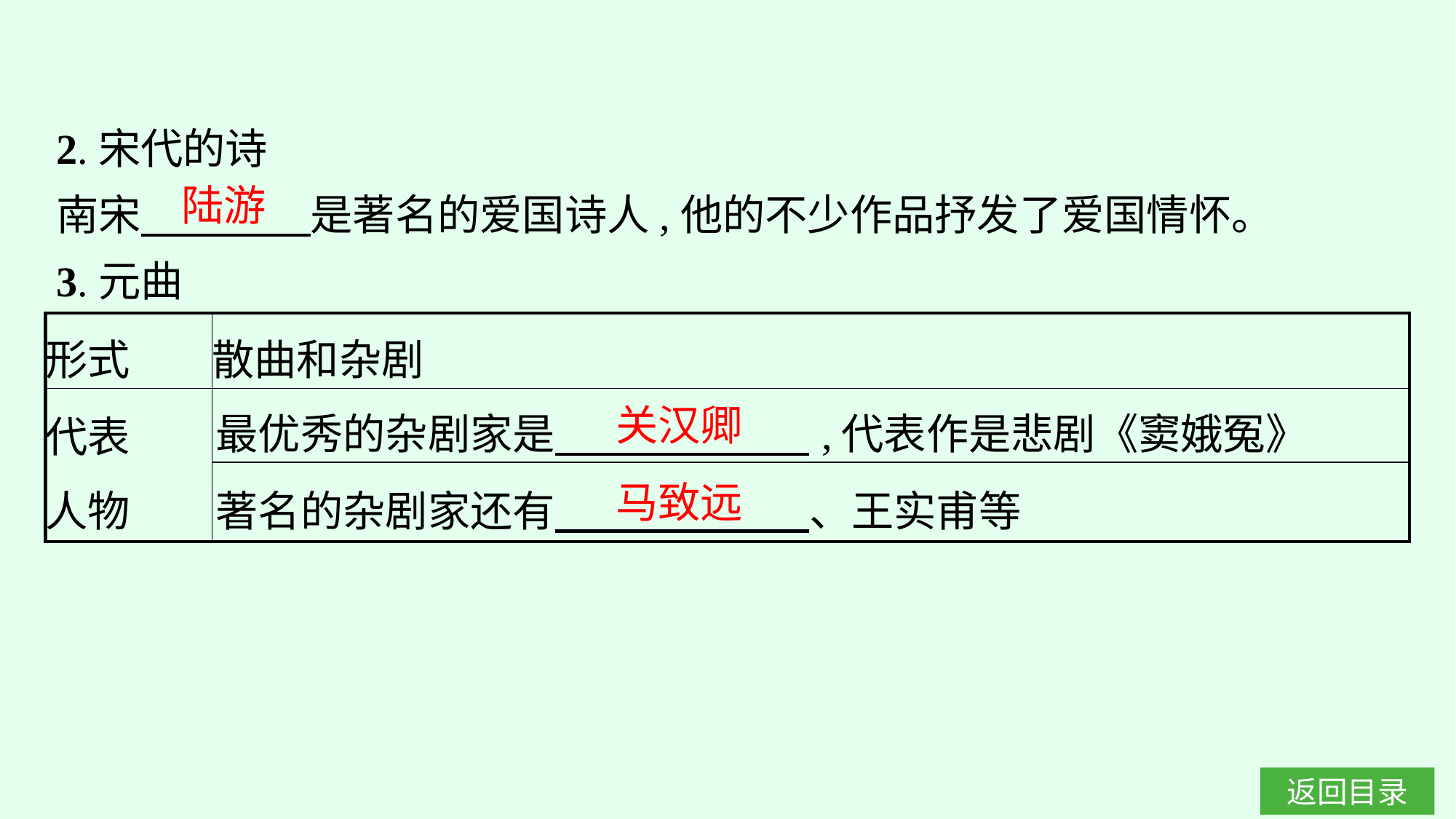

2.宋代的诗
南宋　　　　是著名的爱国诗人,他的不少作品抒发了爱国情怀。
3.元曲
陆游
| 形式 | 散曲和杂剧 |
| --- | --- |
| 代表 人物 | 最优秀的杂剧家是　　　　　　,代表作是悲剧《窦娥冤》 |
|  | 著名的杂剧家还有　　　　　　、王实甫等 |
关汉卿
马致远